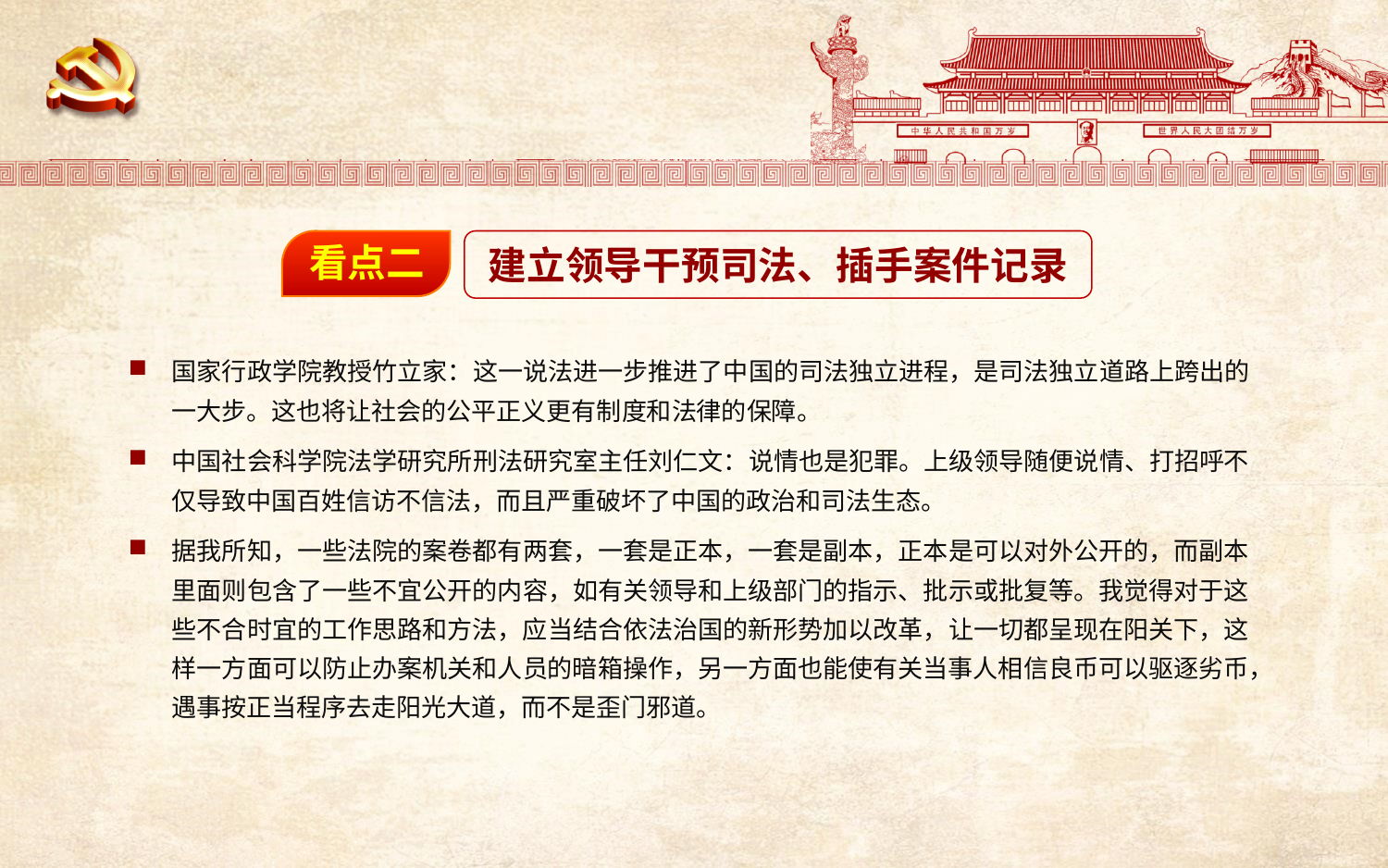

#

看点二
建立领导干预司法、插手案件记录
国家行政学院教授竹立家：这一说法进一步推进了中国的司法独立进程，是司法独立道路上跨出的一大步。这也将让社会的公平正义更有制度和法律的保障。
中国社会科学院法学研究所刑法研究室主任刘仁文：说情也是犯罪。上级领导随便说情、打招呼不仅导致中国百姓信访不信法，而且严重破坏了中国的政治和司法生态。
据我所知，一些法院的案卷都有两套，一套是正本，一套是副本，正本是可以对外公开的，而副本里面则包含了一些不宜公开的内容，如有关领导和上级部门的指示、批示或批复等。我觉得对于这些不合时宜的工作思路和方法，应当结合依法治国的新形势加以改革，让一切都呈现在阳关下，这样一方面可以防止办案机关和人员的暗箱操作，另一方面也能使有关当事人相信良币可以驱逐劣币，遇事按正当程序去走阳光大道，而不是歪门邪道。